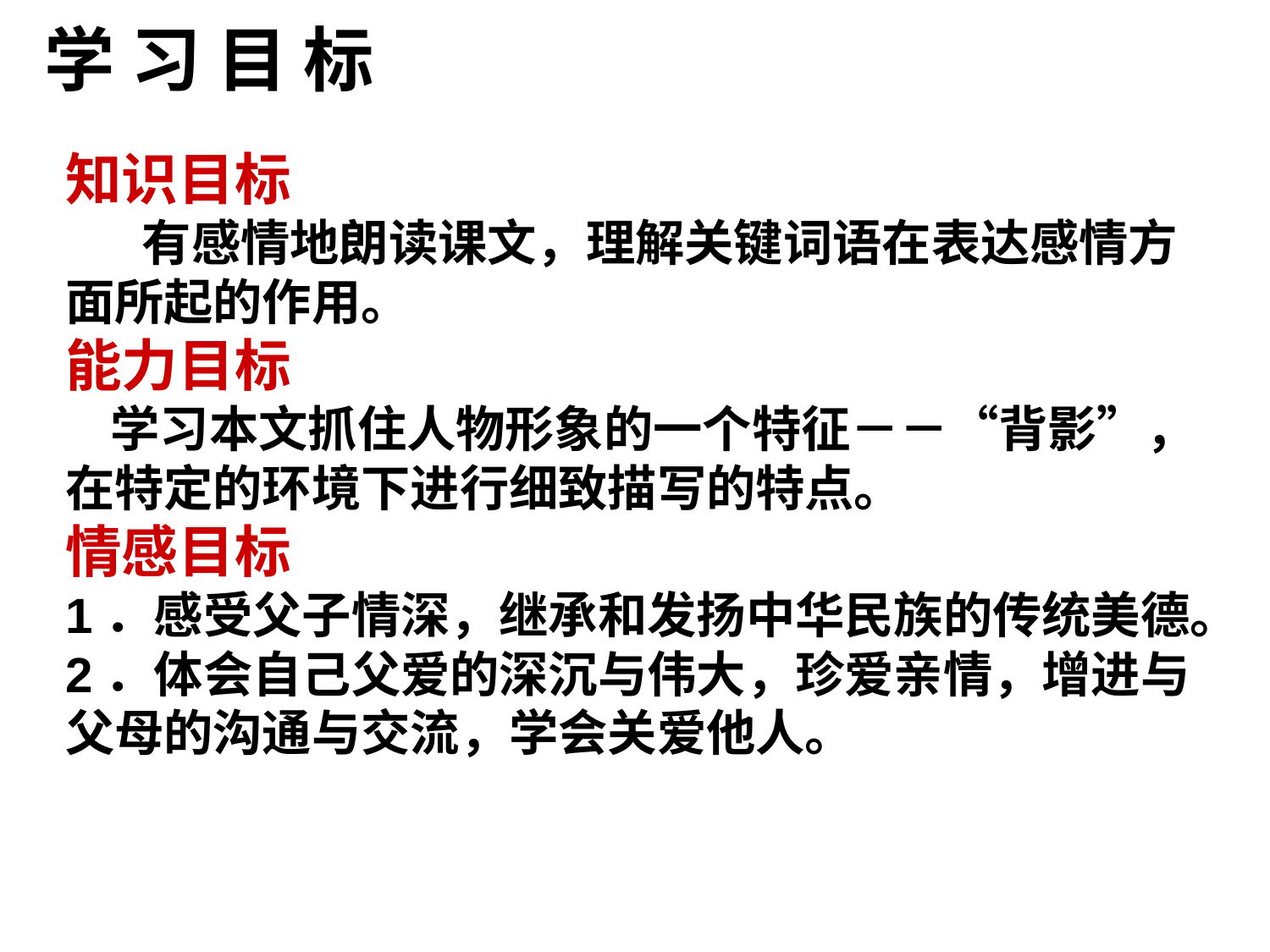

学 习 目 标
知识目标
       有感情地朗读课文，理解关键词语在表达感情方面所起的作用。
能力目标
   学习本文抓住人物形象的一个特征－－“背影”，在特定的环境下进行细致描写的特点。
情感目标
1．感受父子情深，继承和发扬中华民族的传统美德。
2．体会自己父爱的深沉与伟大，珍爱亲情，增进与父母的沟通与交流，学会关爱他人。